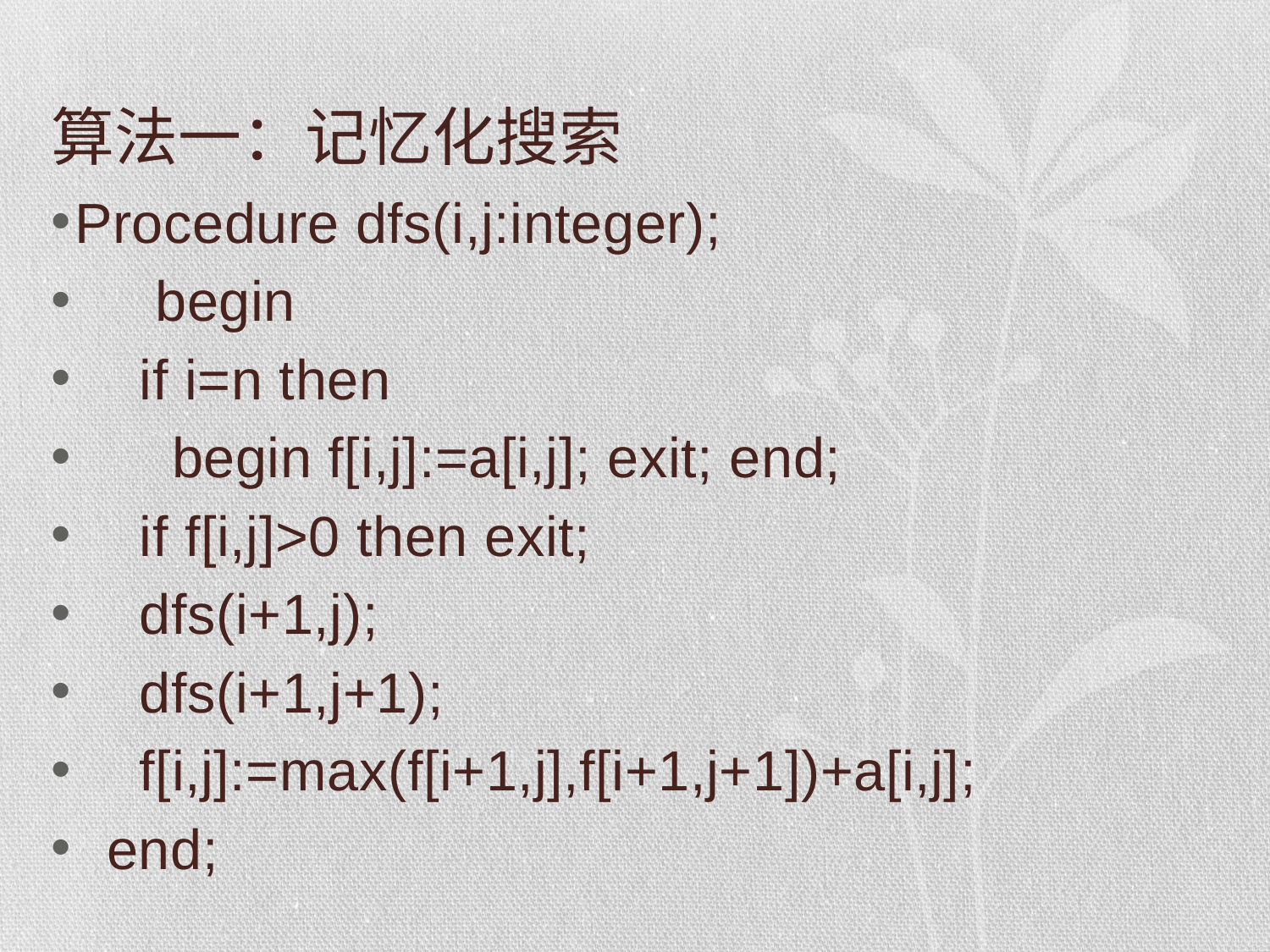

# 算法一：记忆化搜索
Procedure dfs(i,j:integer);
     begin
    if i=n then
      begin f[i,j]:=a[i,j]; exit; end;
    if f[i,j]>0 then exit;
    dfs(i+1,j);
    dfs(i+1,j+1);
    f[i,j]:=max(f[i+1,j],f[i+1,j+1])+a[i,j];
  end;